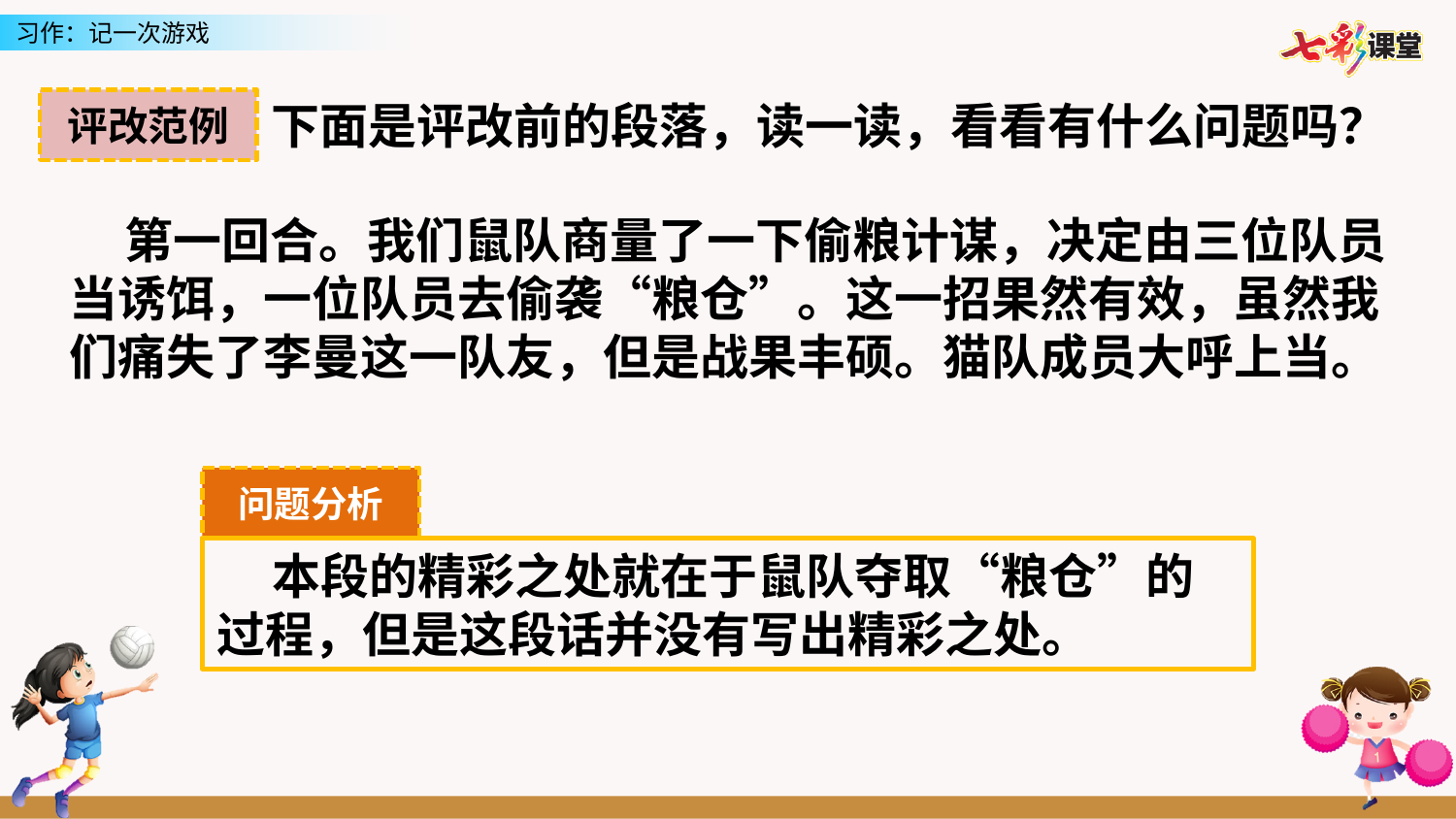

下面是评改前的段落，读一读，看看有什么问题吗？
评改范例
    第一回合。我们鼠队商量了一下偷粮计谋，决定由三位队员当诱饵，一位队员去偷袭“粮仓”。这一招果然有效，虽然我们痛失了李曼这一队友，但是战果丰硕。猫队成员大呼上当。
问题分析
    本段的精彩之处就在于鼠队夺取“粮仓”的过程，但是这段话并没有写出精彩之处。